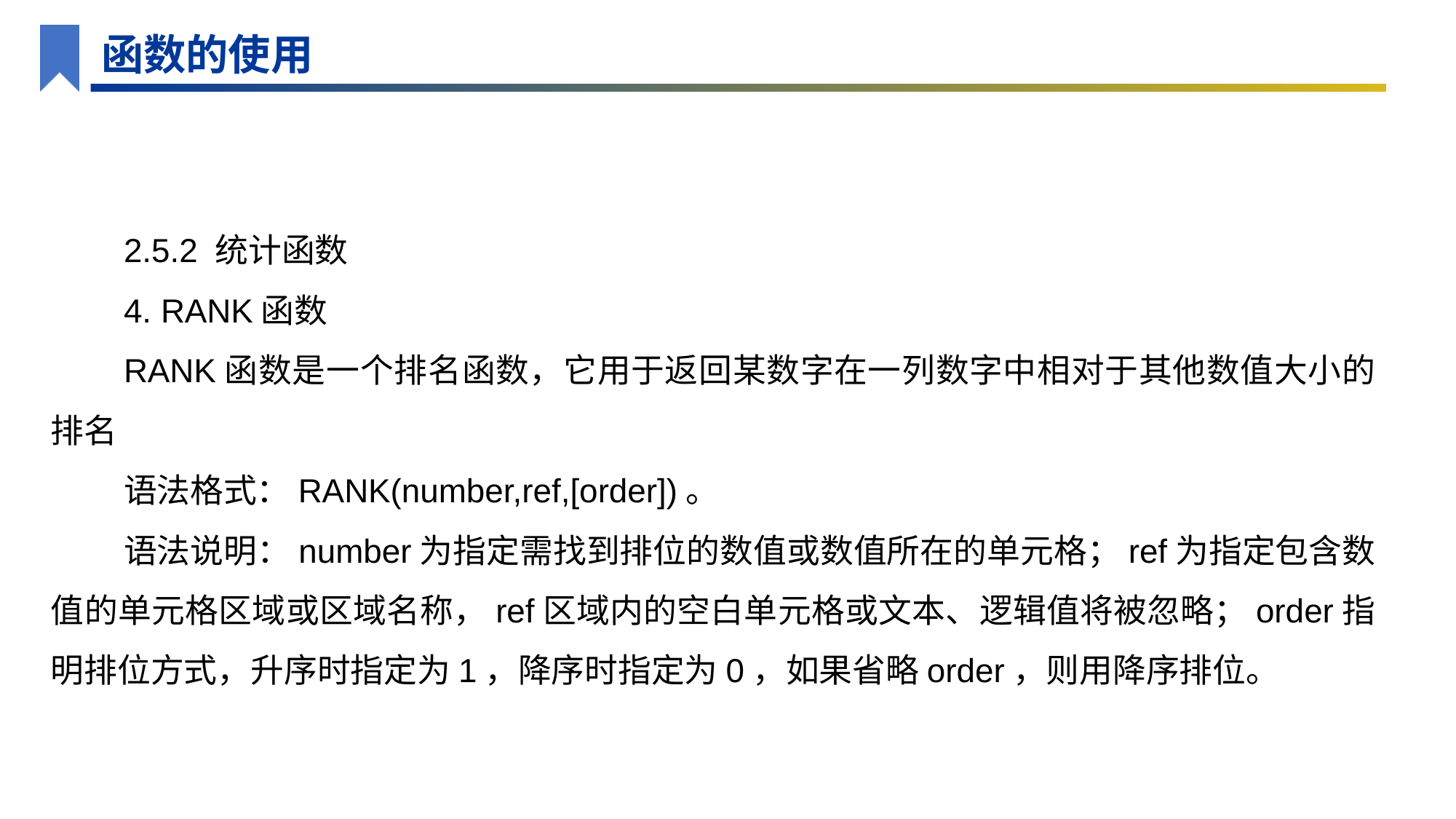

函数的使用
2.5.2 统计函数
4. RANK函数
RANK函数是一个排名函数，它用于返回某数字在一列数字中相对于其他数值大小的排名
语法格式：RANK(number,ref,[order])。
语法说明：number为指定需找到排位的数值或数值所在的单元格；ref为指定包含数值的单元格区域或区域名称，ref区域内的空白单元格或文本、逻辑值将被忽略；order指明排位方式，升序时指定为1，降序时指定为0，如果省略order，则用降序排位。